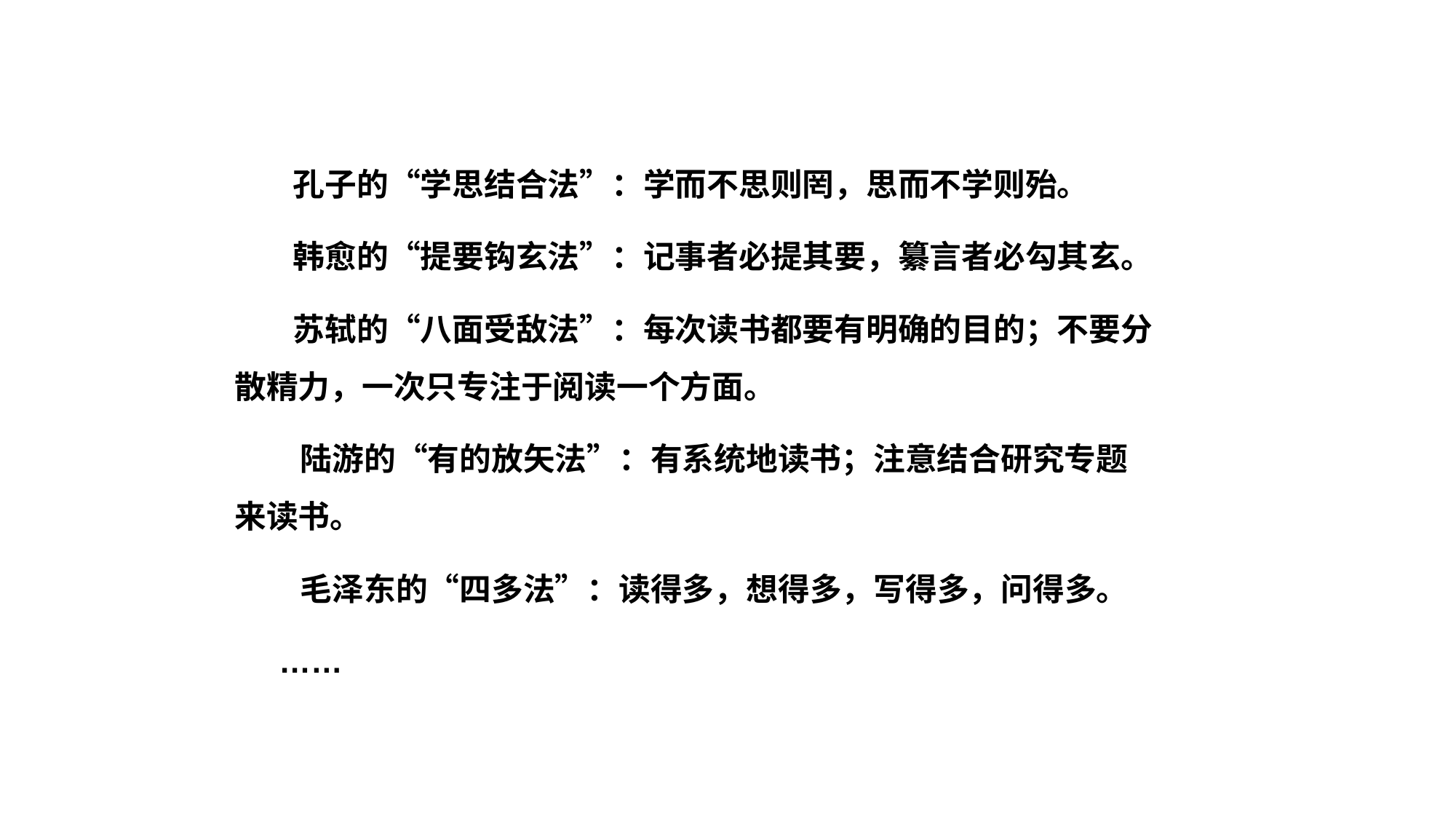

孔子的“学思结合法”：学而不思则罔，思而不学则殆。
       韩愈的“提要钩玄法”：记事者必提其要，纂言者必勾其玄。
       苏轼的“八面受敌法”：每次读书都要有明确的目的；不要分散精力，一次只专注于阅读一个方面。
        陆游的“有的放矢法”：有系统地读书；注意结合研究专题来读书。
        毛泽东的“四多法”：读得多，想得多，写得多，问得多。
     ……